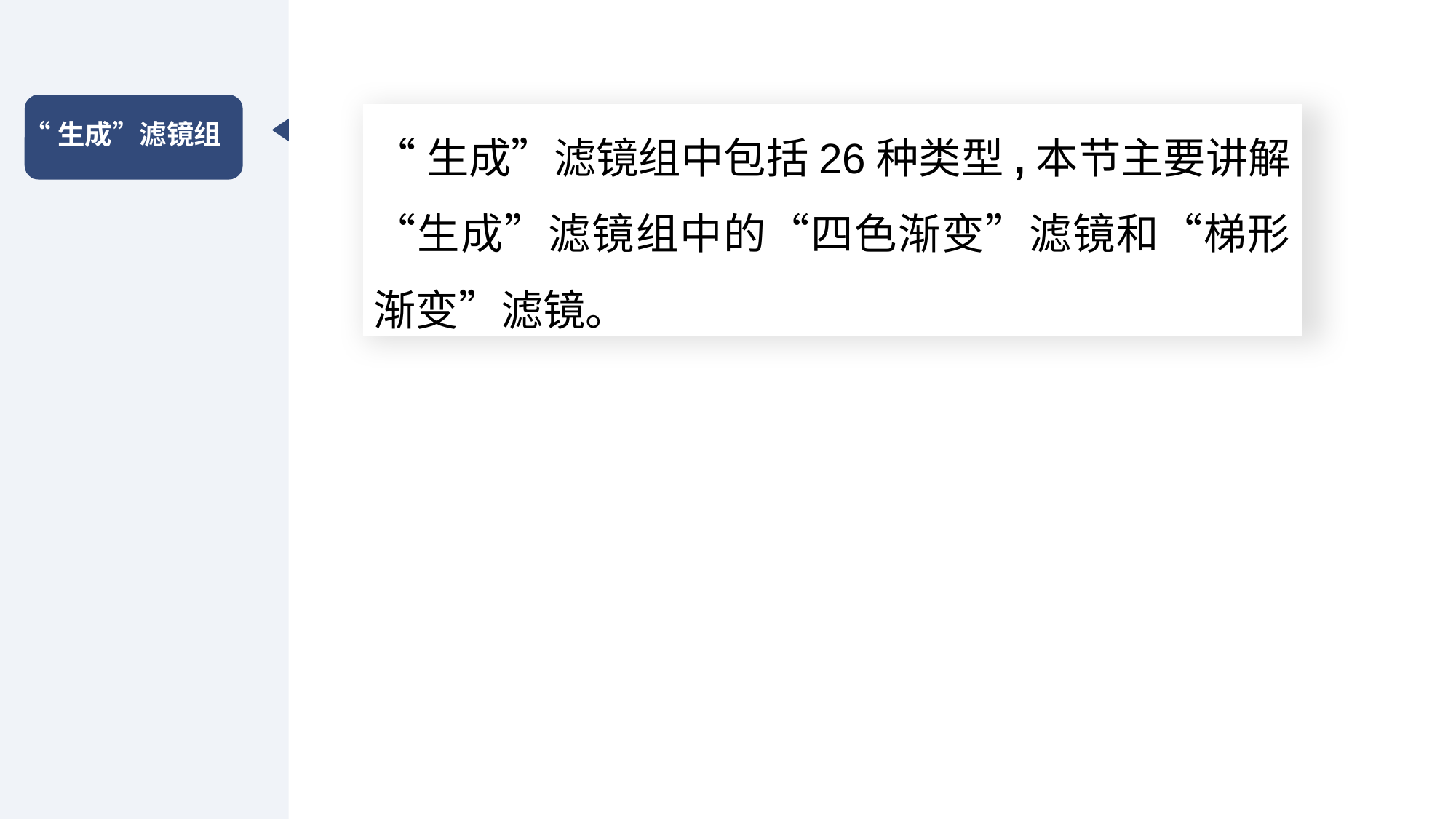

“生成”滤镜组
“生成”滤镜组中包括26种类型,本节主要讲解“生成”滤镜组中的“四色渐变”滤镜和“梯形渐变”滤镜。